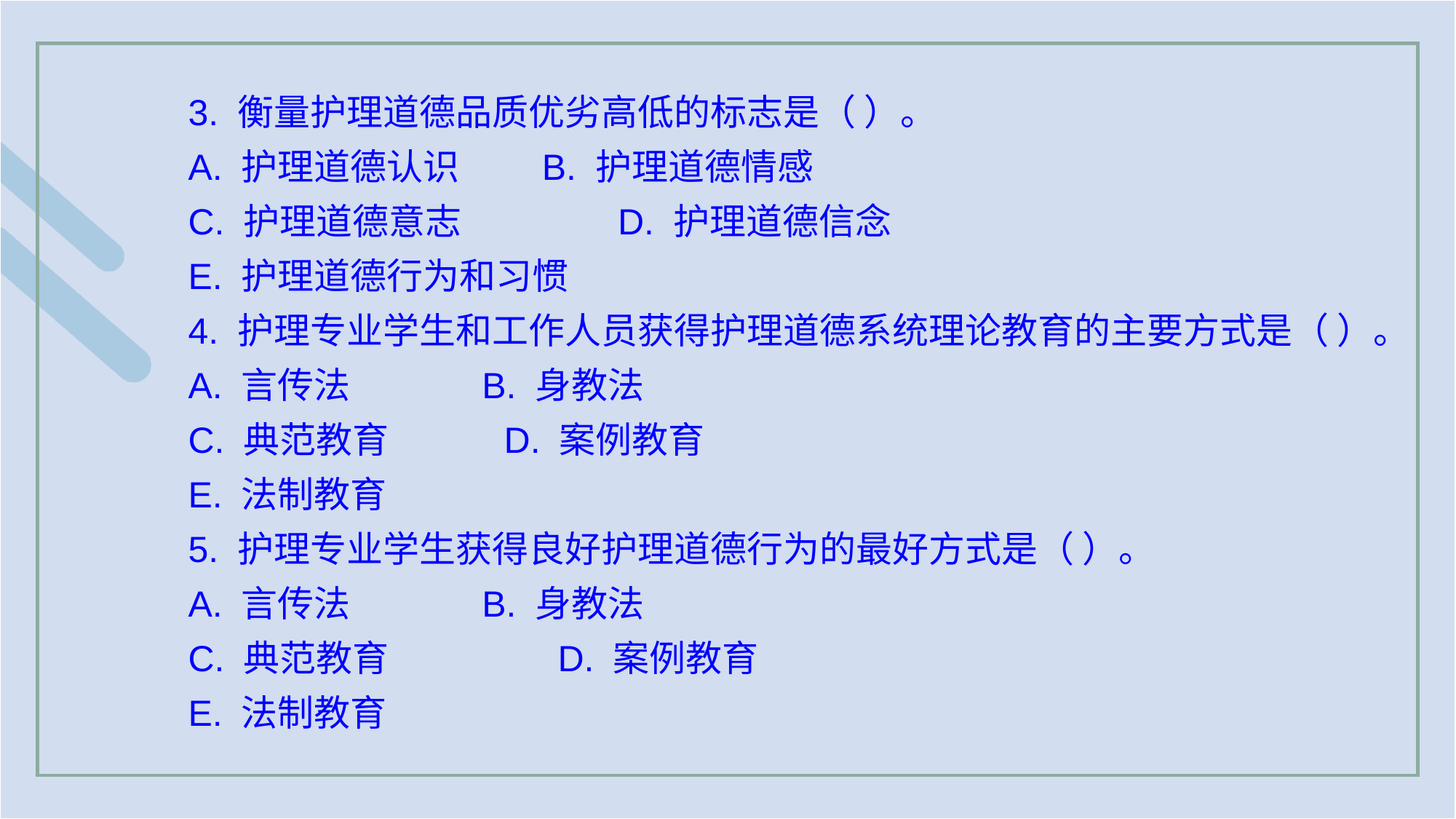

3. 衡量护理道德品质优劣高低的标志是（ ）。
A. 护理道德认识         B. 护理道德情感
C. 护理道德意志		  D. 护理道德信念
E. 护理道德行为和习惯
4. 护理专业学生和工作人员获得护理道德系统理论教育的主要方式是（ ）。
A. 言传法               B. 身教法
C. 典范教育             D. 案例教育
E. 法制教育
5. 护理专业学生获得良好护理道德行为的最好方式是（ ）。
A. 言传法               B. 身教法
C. 典范教育	        D. 案例教育
E. 法制教育